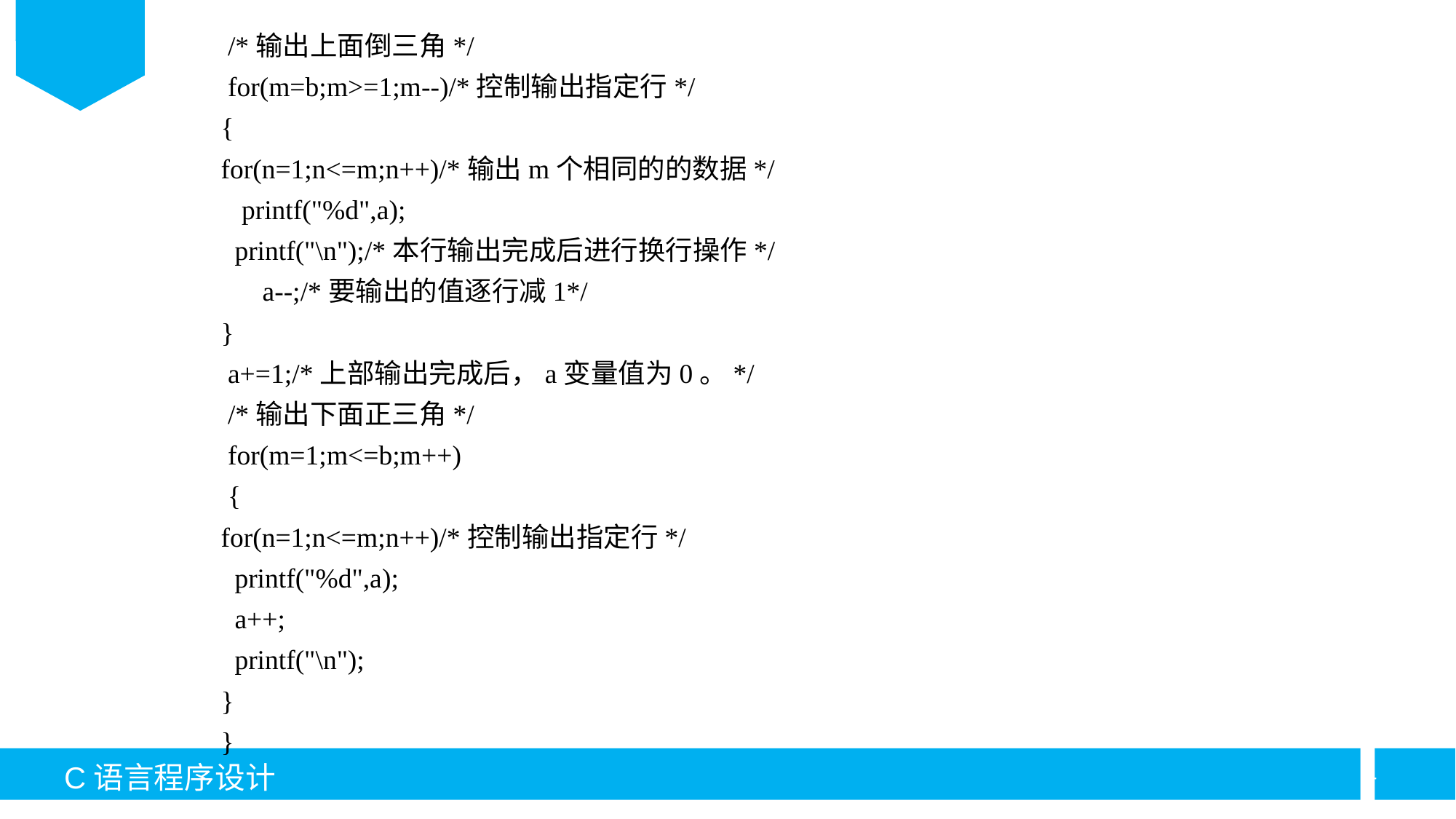

/*输出上面倒三角*/
 for(m=b;m>=1;m--)/*控制输出指定行*/
{
for(n=1;n<=m;n++)/*输出m个相同的的数据*/
   printf("%d",a);
  printf("\n");/*本行输出完成后进行换行操作*/
      a--;/*要输出的值逐行减1*/
}
 a+=1;/*上部输出完成后，a变量值为0。*/
 /*输出下面正三角*/
 for(m=1;m<=b;m++)
 {
for(n=1;n<=m;n++)/*控制输出指定行*/
  printf("%d",a);
  a++;
  printf("\n");
}
}